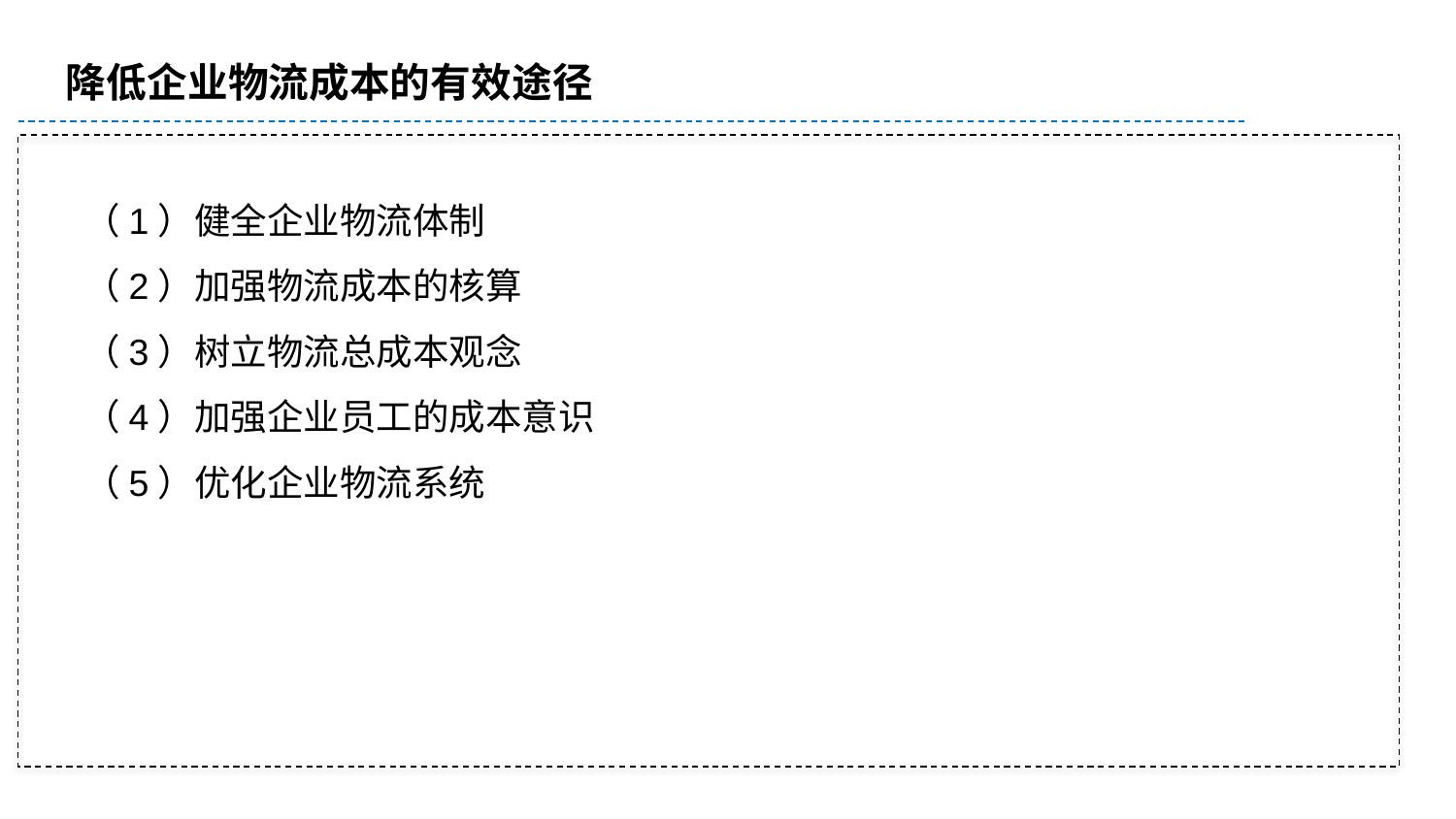

降低企业物流成本的有效途径

（1）健全企业物流体制
（2）加强物流成本的核算
（3）树立物流总成本观念
（4）加强企业员工的成本意识
（5）优化企业物流系统